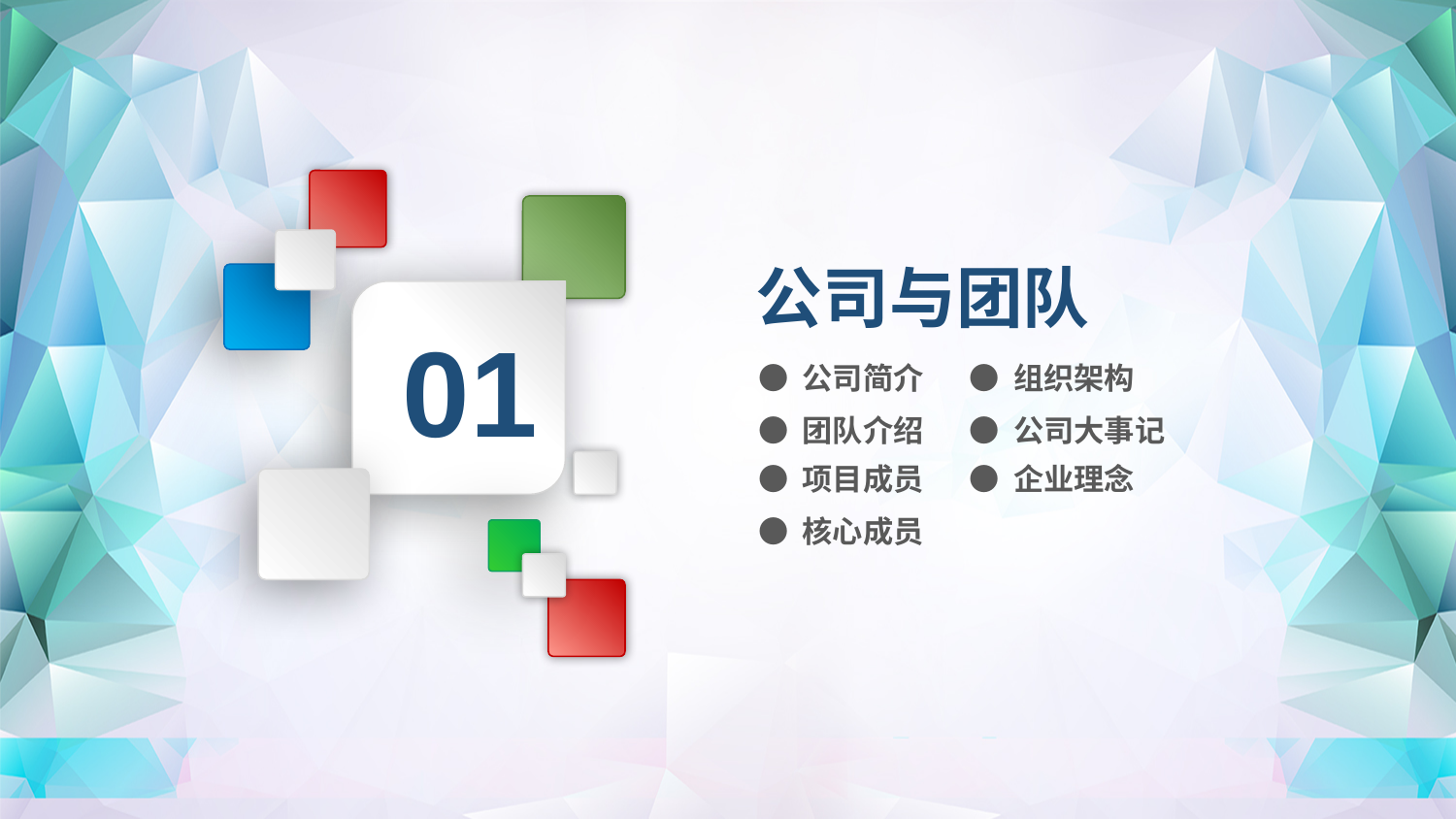

公司与团队

01
● 公司简介
● 组织架构
● 团队介绍
● 公司大事记

● 项目成员
● 企业理念

● 核心成员